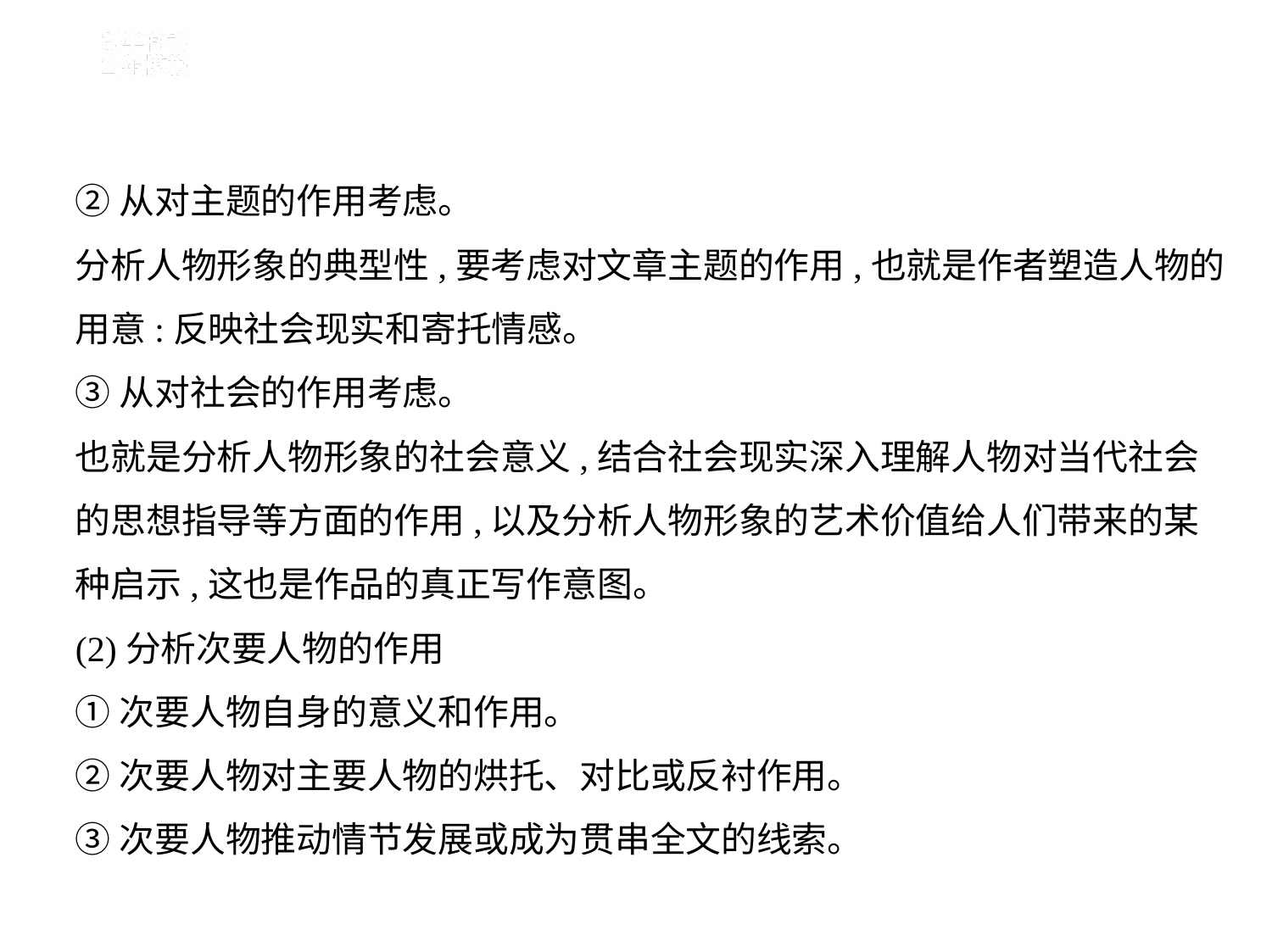

②从对主题的作用考虑。
分析人物形象的典型性,要考虑对文章主题的作用,也就是作者塑造人物的
用意:反映社会现实和寄托情感。
③从对社会的作用考虑。
也就是分析人物形象的社会意义,结合社会现实深入理解人物对当代社会
的思想指导等方面的作用,以及分析人物形象的艺术价值给人们带来的某
种启示,这也是作品的真正写作意图。
(2)分析次要人物的作用
①次要人物自身的意义和作用。
②次要人物对主要人物的烘托、对比或反衬作用。
③次要人物推动情节发展或成为贯串全文的线索。